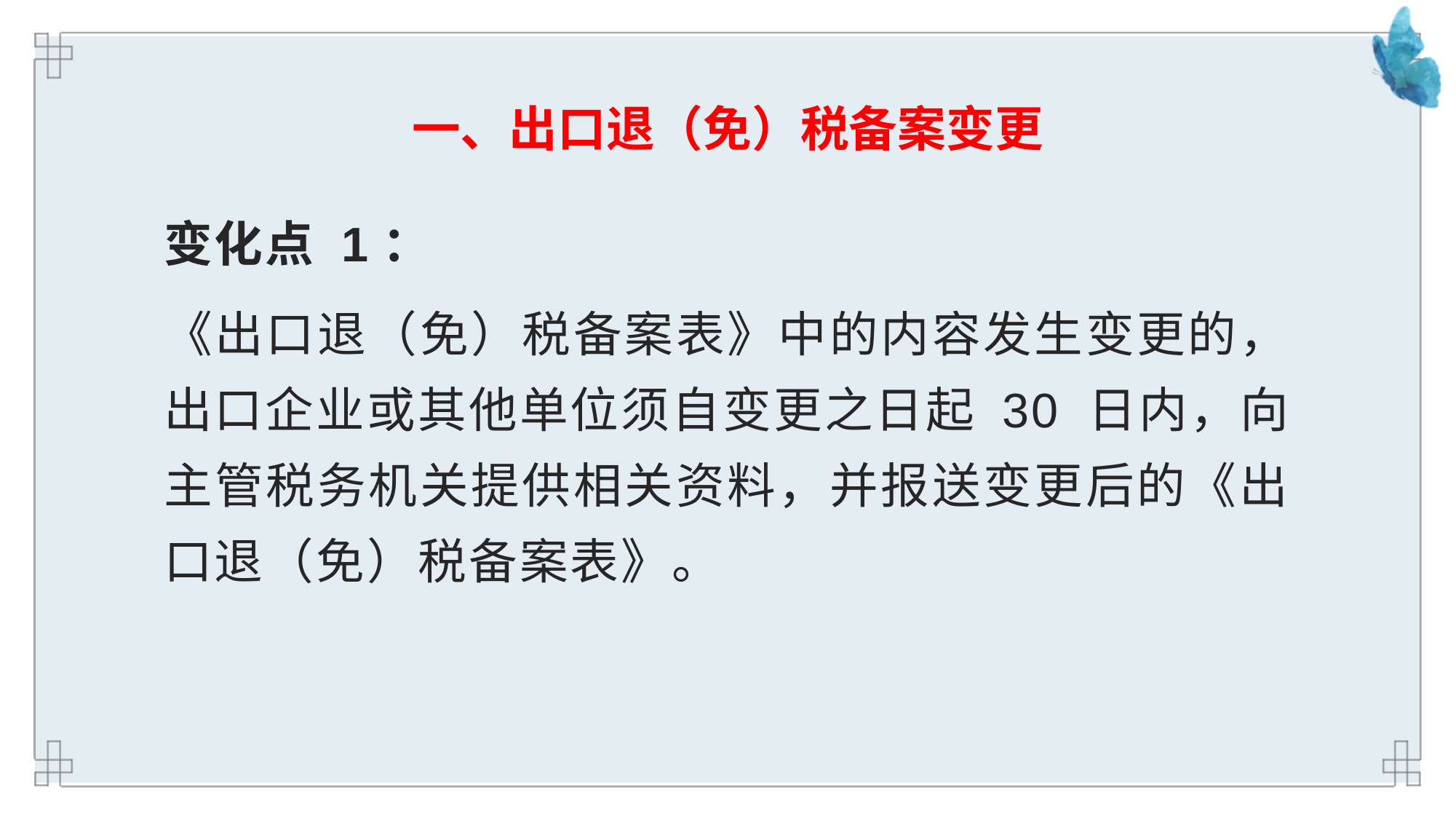

# 一、出口退（免）税备案变更
变化点 1：
《出口退（免）税备案表》中的内容发生变更的，出口企业或其他单位须自变更之日起 30 日内，向主管税务机关提供相关资料，并报送变更后的《出口退（免）税备案表》。